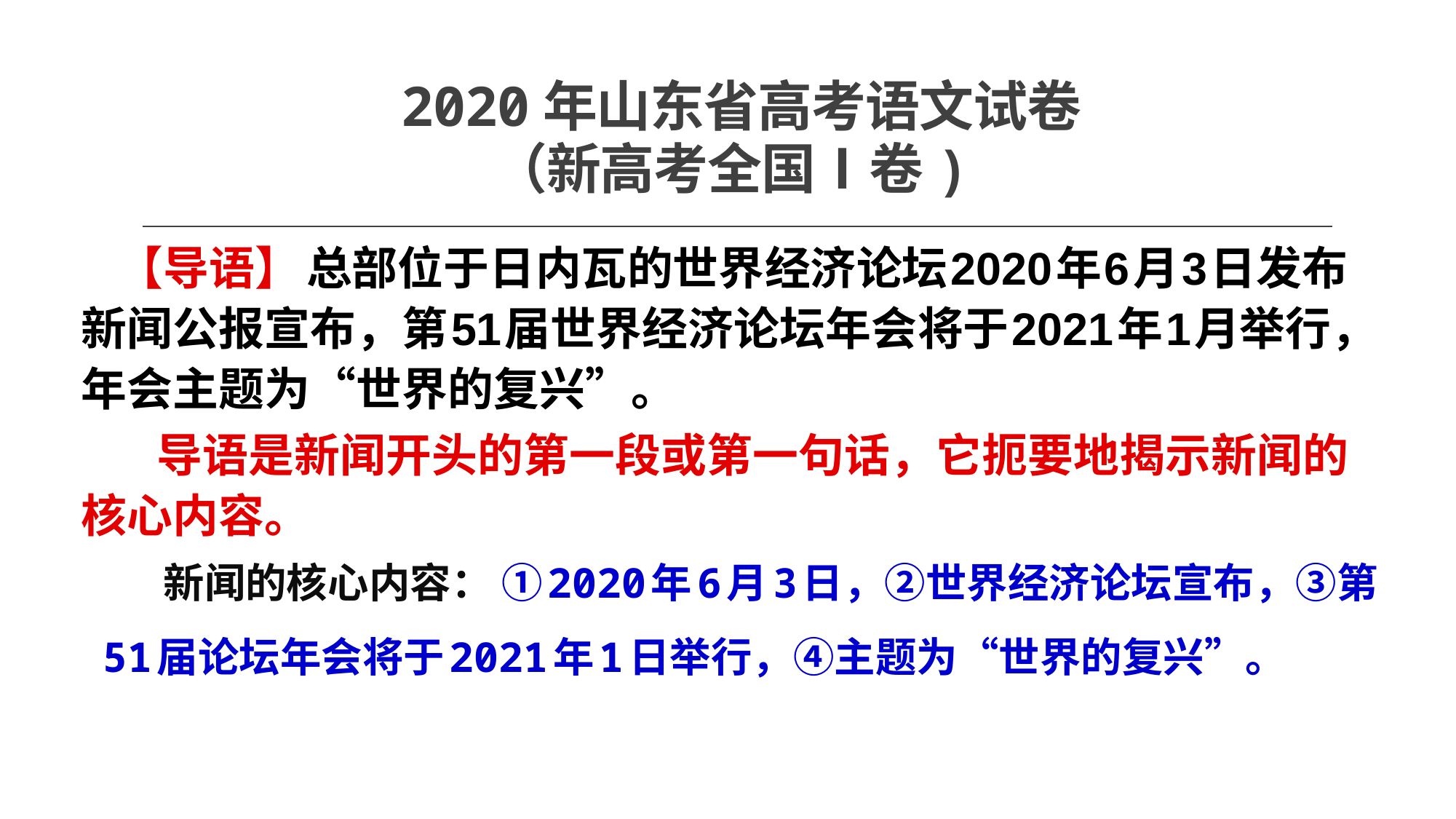

# 2020年山东省高考语文试卷 （新高考全国Ⅰ卷)
            【导语】 总部位于日内瓦的世界经济论坛2020年6月3日发布新闻公报宣布，第51届世界经济论坛年会将于2021年1月举行，年会主题为“世界的复兴”。
       导语是新闻开头的第一段或第一句话，它扼要地揭示新闻的核心内容。
         新闻的核心内容： ①2020年6月3日，②世界经济论坛宣布，③第51届论坛年会将于2021年1日举行，④主题为“世界的复兴”。